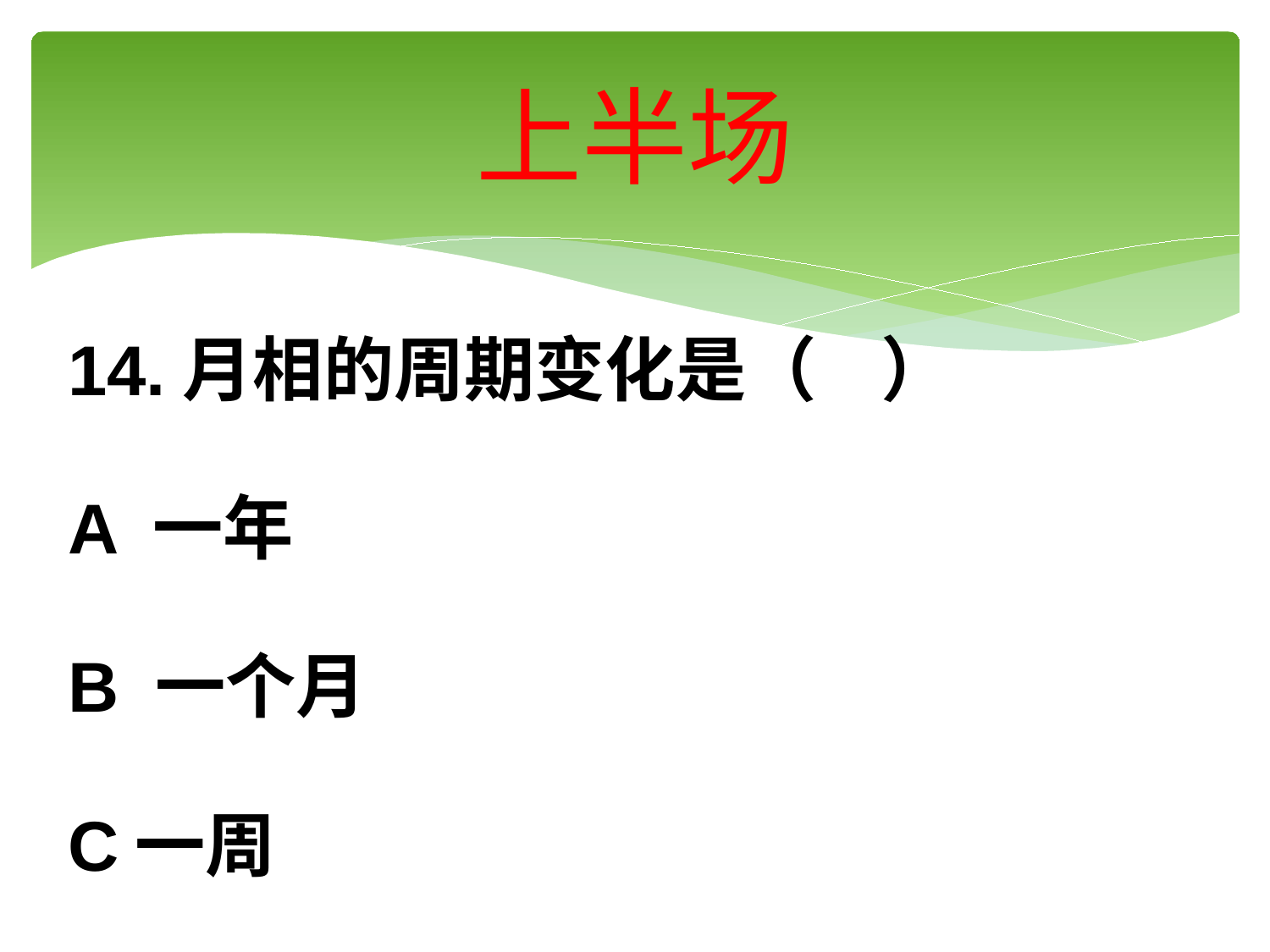

# 上半场
14.月相的周期变化是（    ）
A 一年
B 一个月
C一周